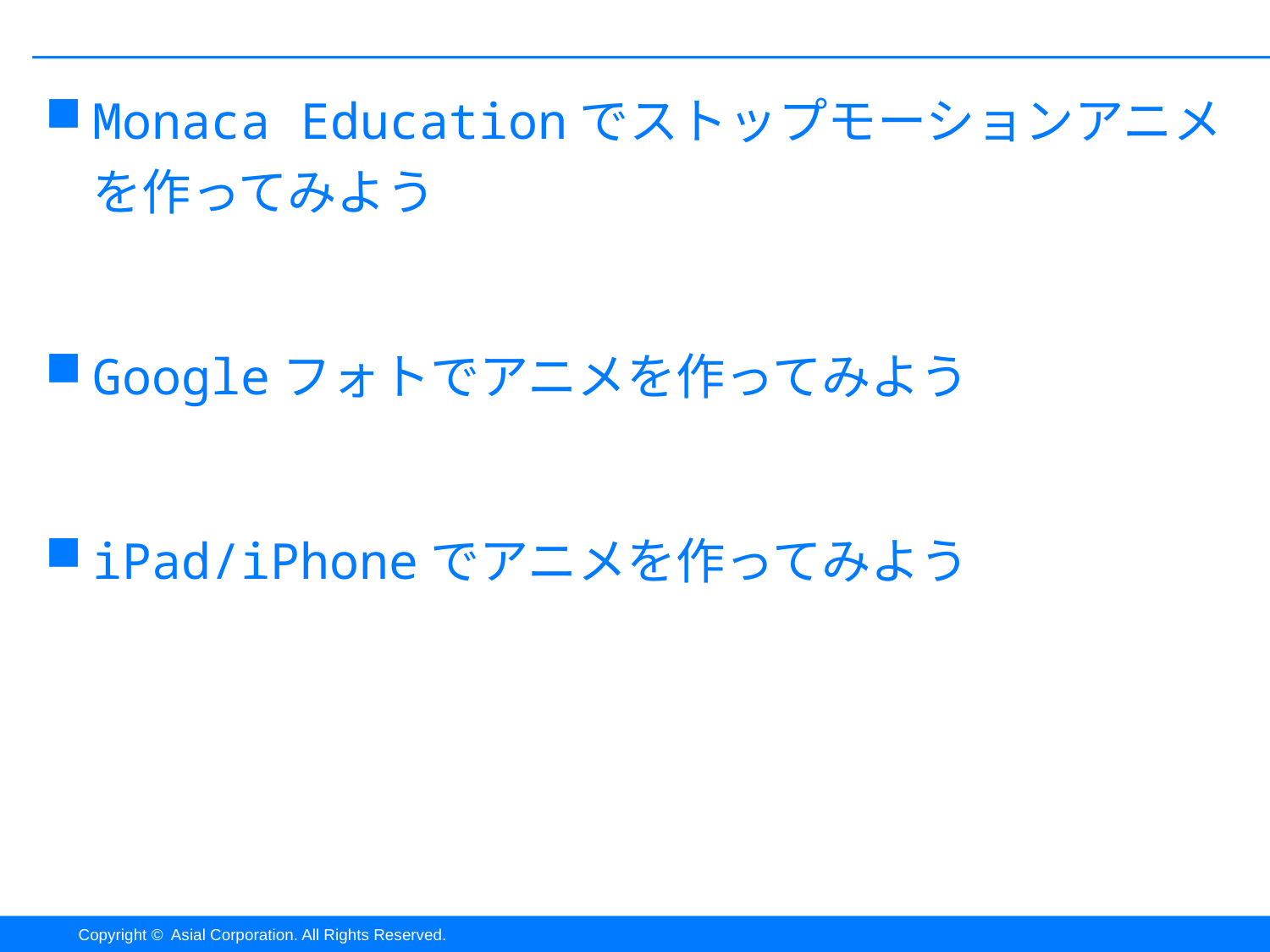

#

Monaca Educationでストップモーションアニメを作ってみよう

Googleフォトでアニメを作ってみよう

iPad/iPhoneでアニメを作ってみよう